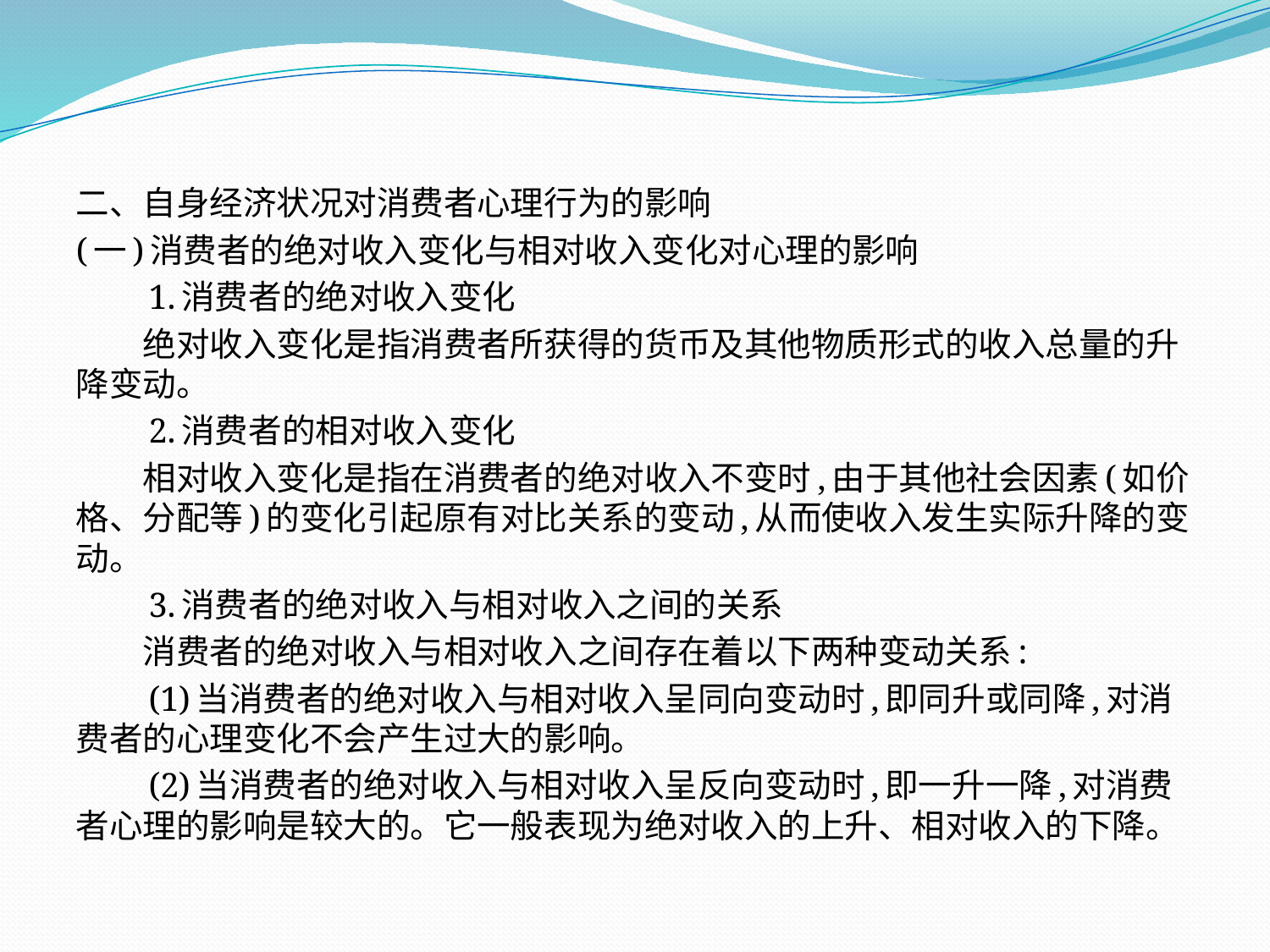

二、自身经济状况对消费者心理行为的影响
(一)消费者的绝对收入变化与相对收入变化对心理的影响
　　1.消费者的绝对收入变化
　　绝对收入变化是指消费者所获得的货币及其他物质形式的收入总量的升降变动。
　　2.消费者的相对收入变化
　　相对收入变化是指在消费者的绝对收入不变时,由于其他社会因素(如价格、分配等)的变化引起原有对比关系的变动,从而使收入发生实际升降的变动。
　　3.消费者的绝对收入与相对收入之间的关系
　　消费者的绝对收入与相对收入之间存在着以下两种变动关系:
　　(1)当消费者的绝对收入与相对收入呈同向变动时,即同升或同降,对消费者的心理变化不会产生过大的影响。
　　(2)当消费者的绝对收入与相对收入呈反向变动时,即一升一降,对消费者心理的影响是较大的。它一般表现为绝对收入的上升、相对收入的下降。